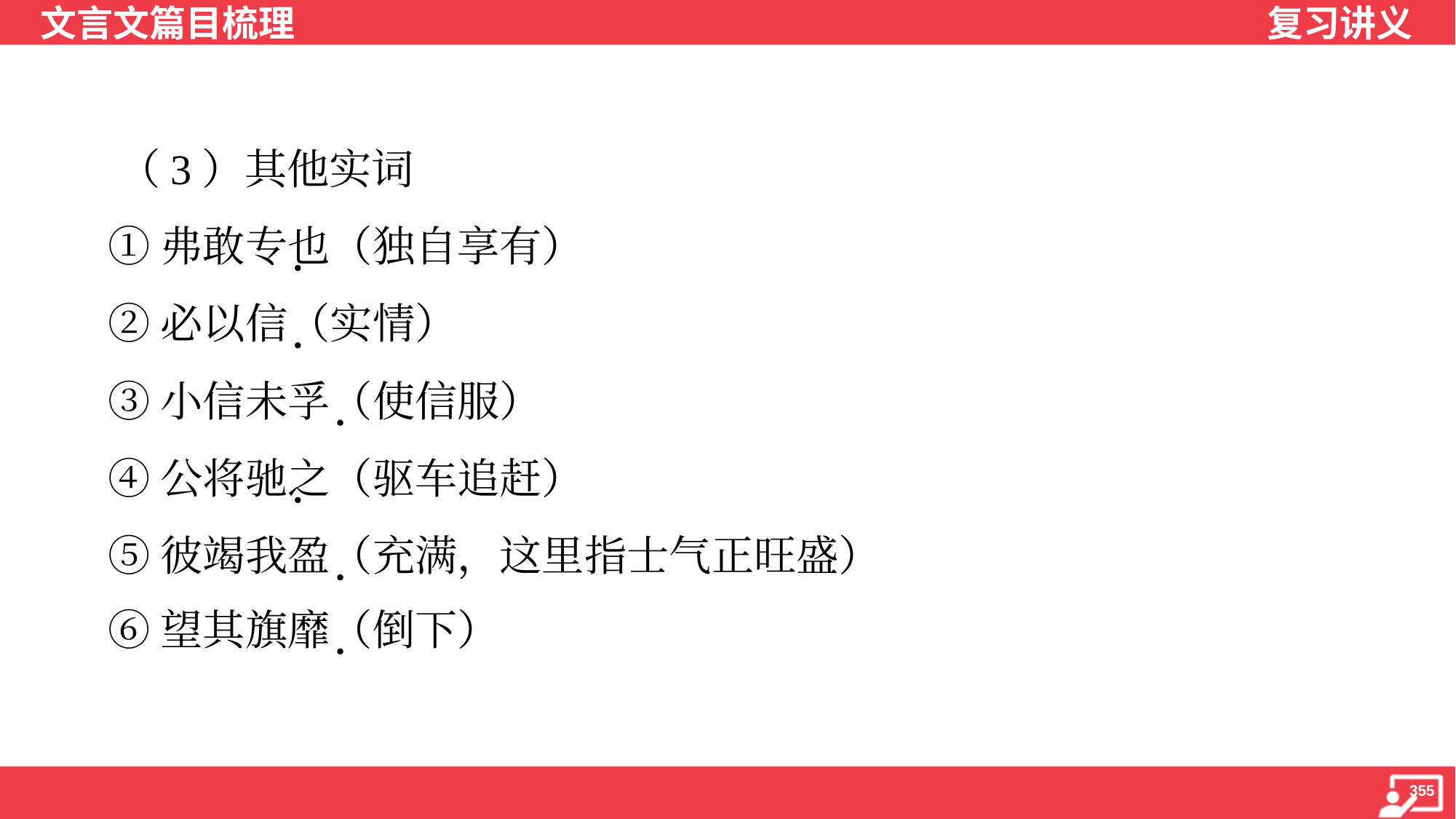

（3）其他实词
    ①弗敢专也（独自享有）
    ②必以信（实情）
    ③小信未孚（使信服）
    ④公将驰之（驱车追赶）
    ⑤彼竭我盈（充满，这里指士气正旺盛）
    ⑥望其旗靡（倒下）